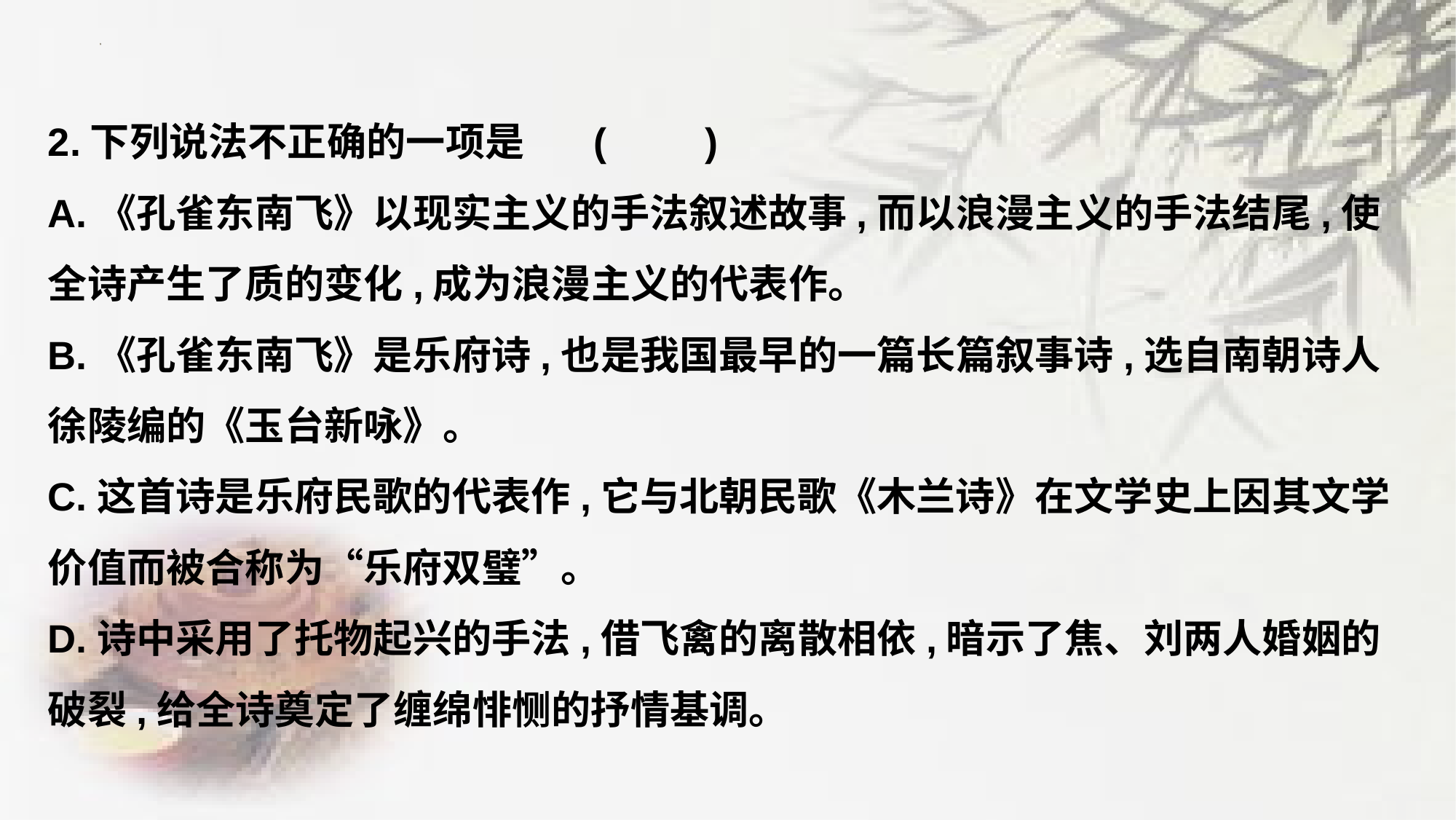

2.下列说法不正确的一项是	(　　)
A.《孔雀东南飞》以现实主义的手法叙述故事,而以浪漫主义的手法结尾,使全诗产生了质的变化,成为浪漫主义的代表作。
B.《孔雀东南飞》是乐府诗,也是我国最早的一篇长篇叙事诗,选自南朝诗人徐陵编的《玉台新咏》。
C.这首诗是乐府民歌的代表作,它与北朝民歌《木兰诗》在文学史上因其文学价值而被合称为“乐府双璧”。
D.诗中采用了托物起兴的手法,借飞禽的离散相依,暗示了焦、刘两人婚姻的破裂,给全诗奠定了缠绵悱恻的抒情基调。